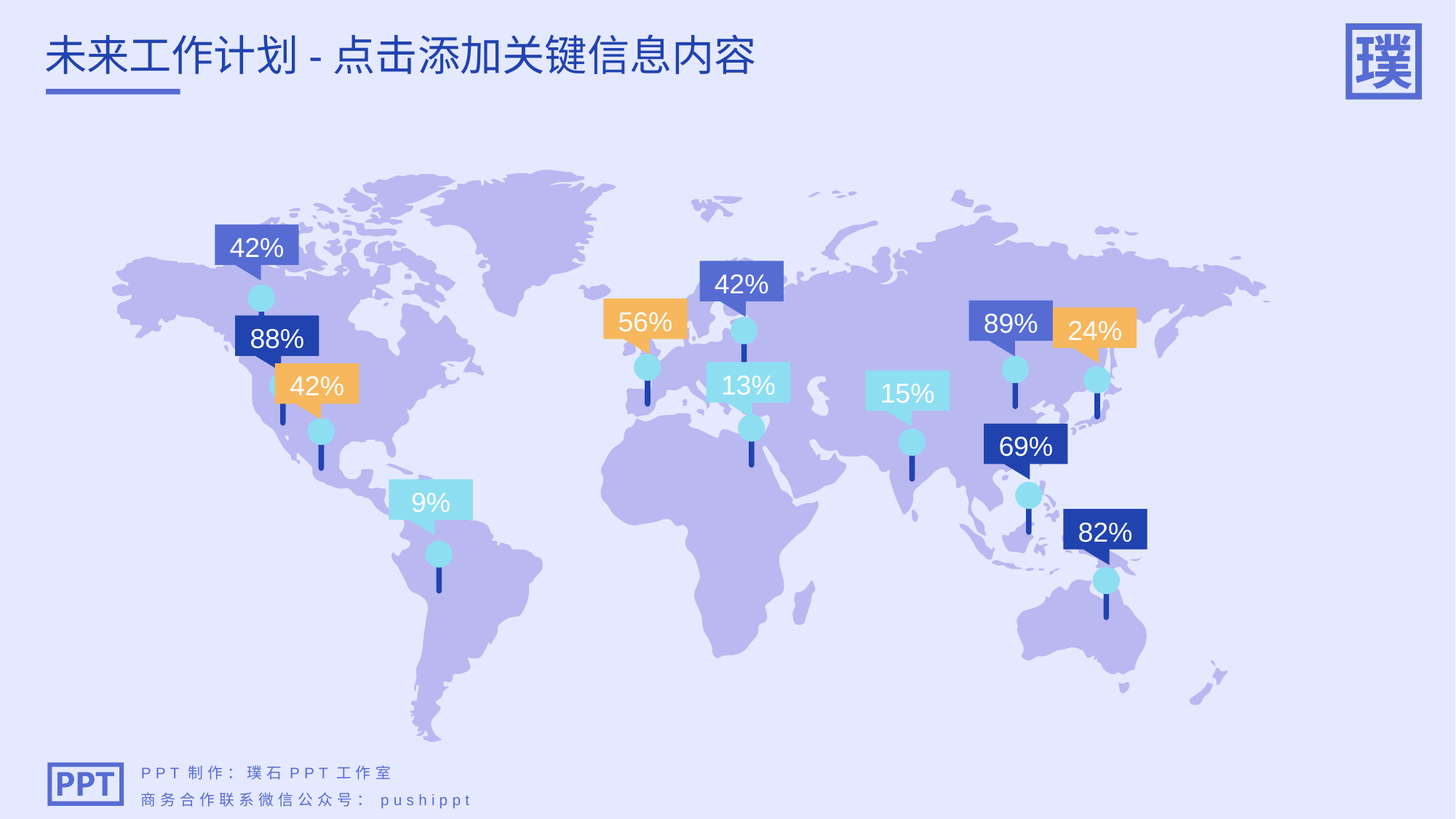

# 未来工作计划-点击添加关键信息内容

42%
42%

56%
89%
24%

88%

13%
42%

15%

69%

9%
82%